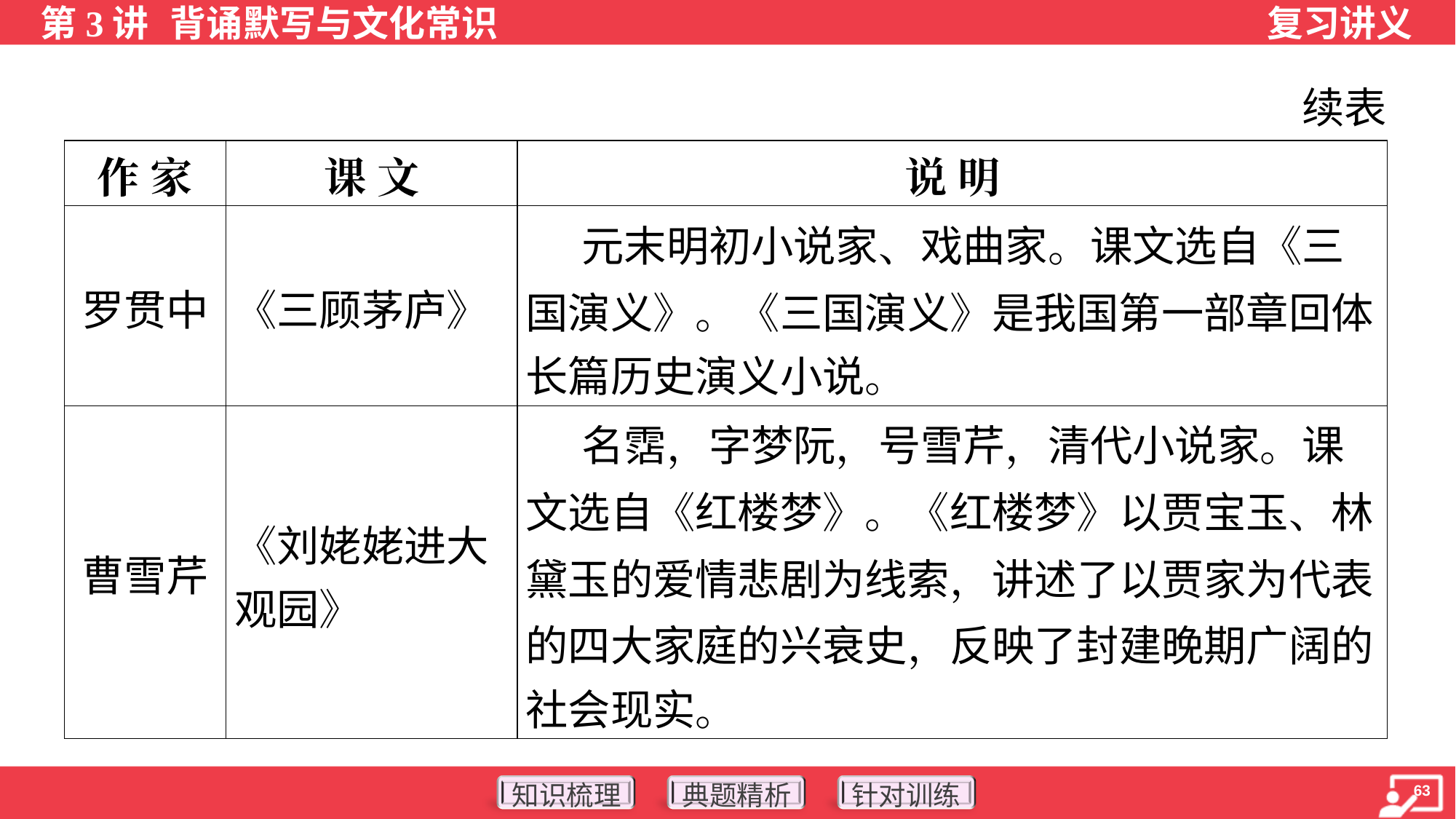

续表
| 作 家 | 课 文 | 说 明 |
| --- | --- | --- |
| 罗贯中 | 《三顾茅庐》 | 元末明初小说家、戏曲家。课文选自《三 国演义》。《三国演义》是我国第一部章回体 长篇历史演义小说。 |
| 曹雪芹 | 《刘姥姥进大 观园》 | 名霑，字梦阮，号雪芹，清代小说家。课 文选自《红楼梦》。《红楼梦》以贾宝玉、林 黛玉的爱情悲剧为线索，讲述了以贾家为代表 的四大家庭的兴衰史，反映了封建晚期广阔的 社会现实。 |